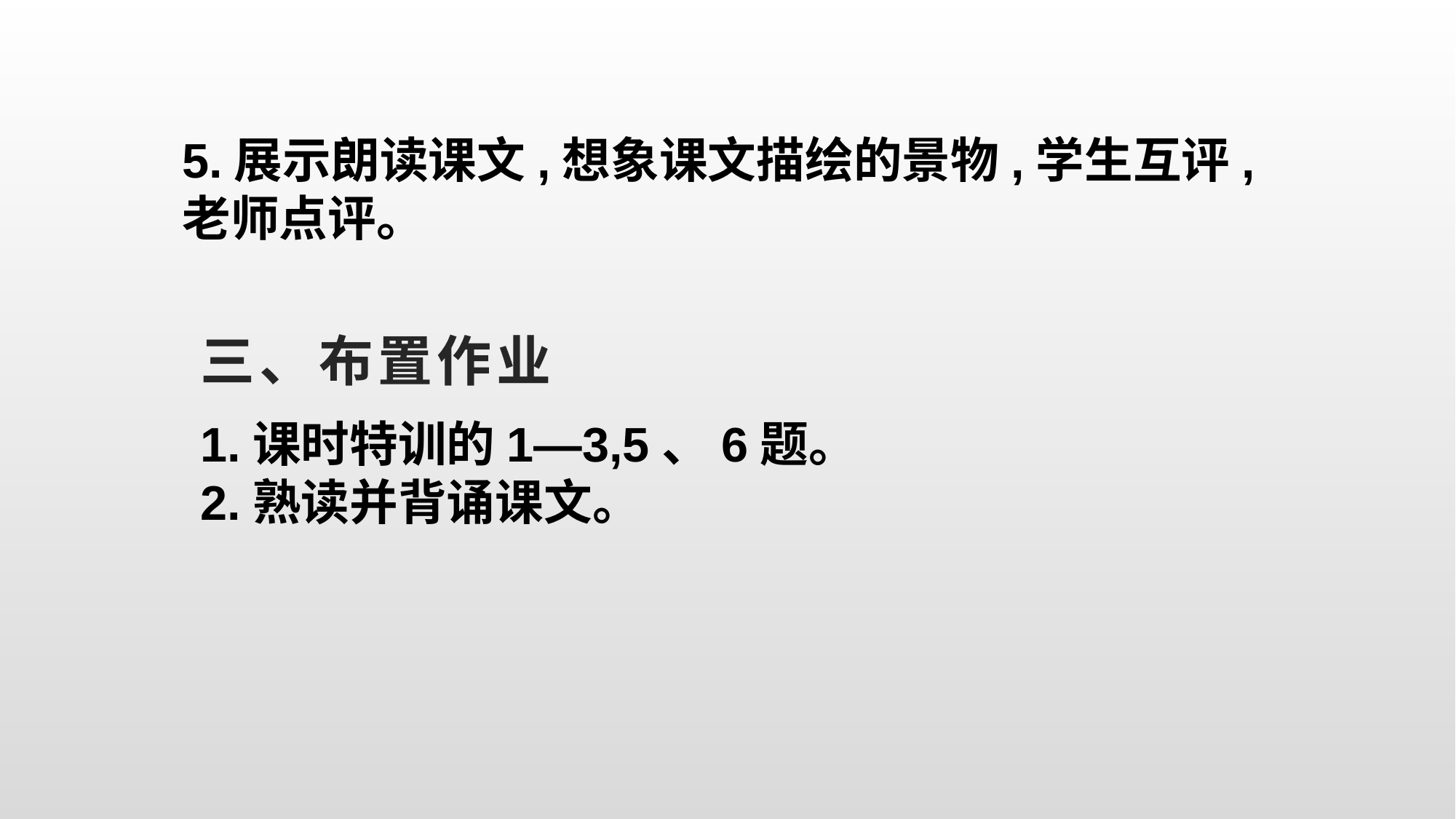

5.展示朗读课文,想象课文描绘的景物,学生互评,老师点评。
三、布置作业
1.课时特训的1—3,5、6题。
2.熟读并背诵课文。